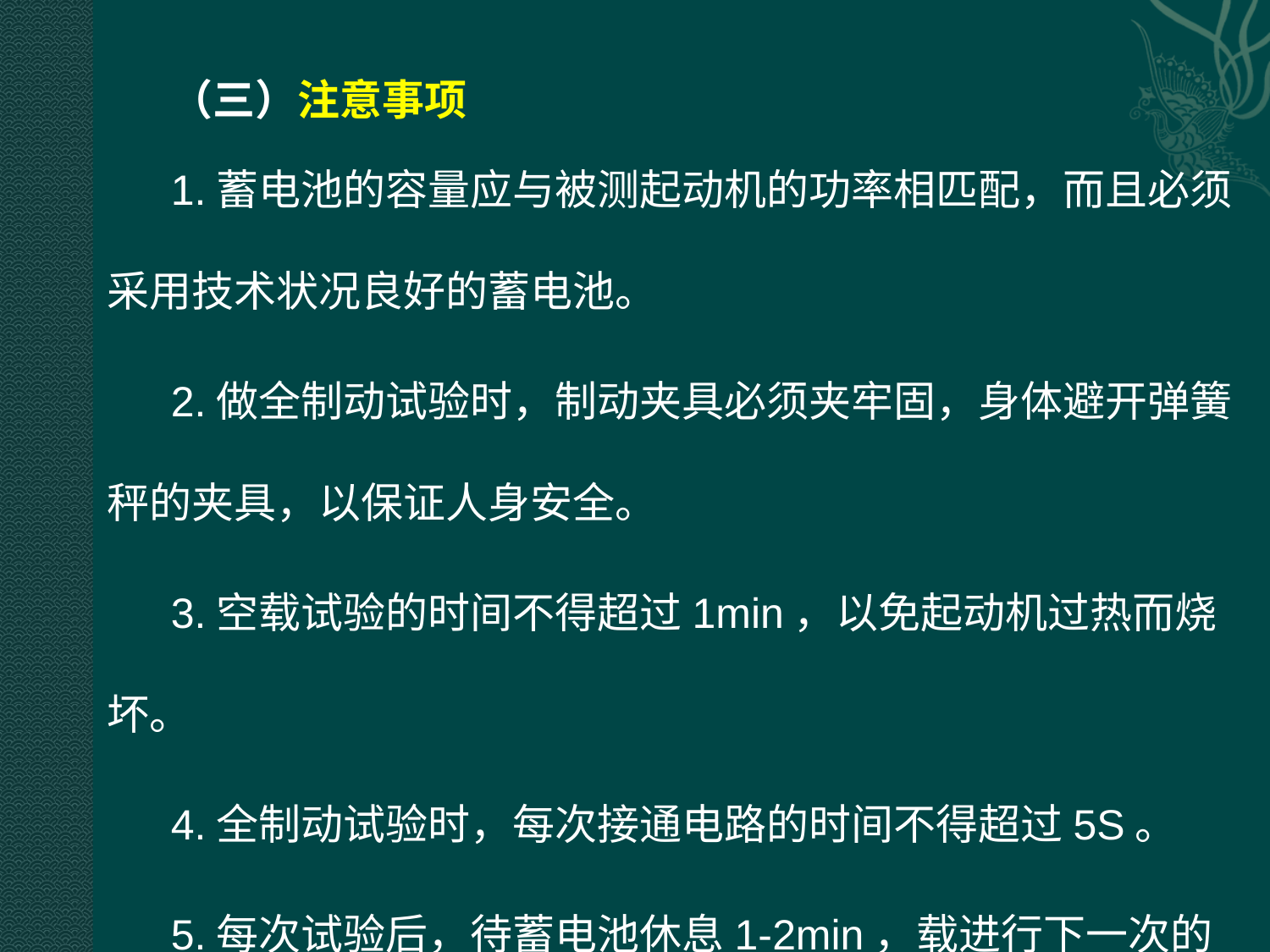

（三）注意事项
1.蓄电池的容量应与被测起动机的功率相匹配，而且必须采用技术状况良好的蓄电池。
2.做全制动试验时，制动夹具必须夹牢固，身体避开弹簧秤的夹具，以保证人身安全。
3.空载试验的时间不得超过1min，以免起动机过热而烧坏。
4.全制动试验时，每次接通电路的时间不得超过5S。
5.每次试验后，待蓄电池休息1-2min，载进行下一次的试验，以免降低蓄电池的使用寿命。